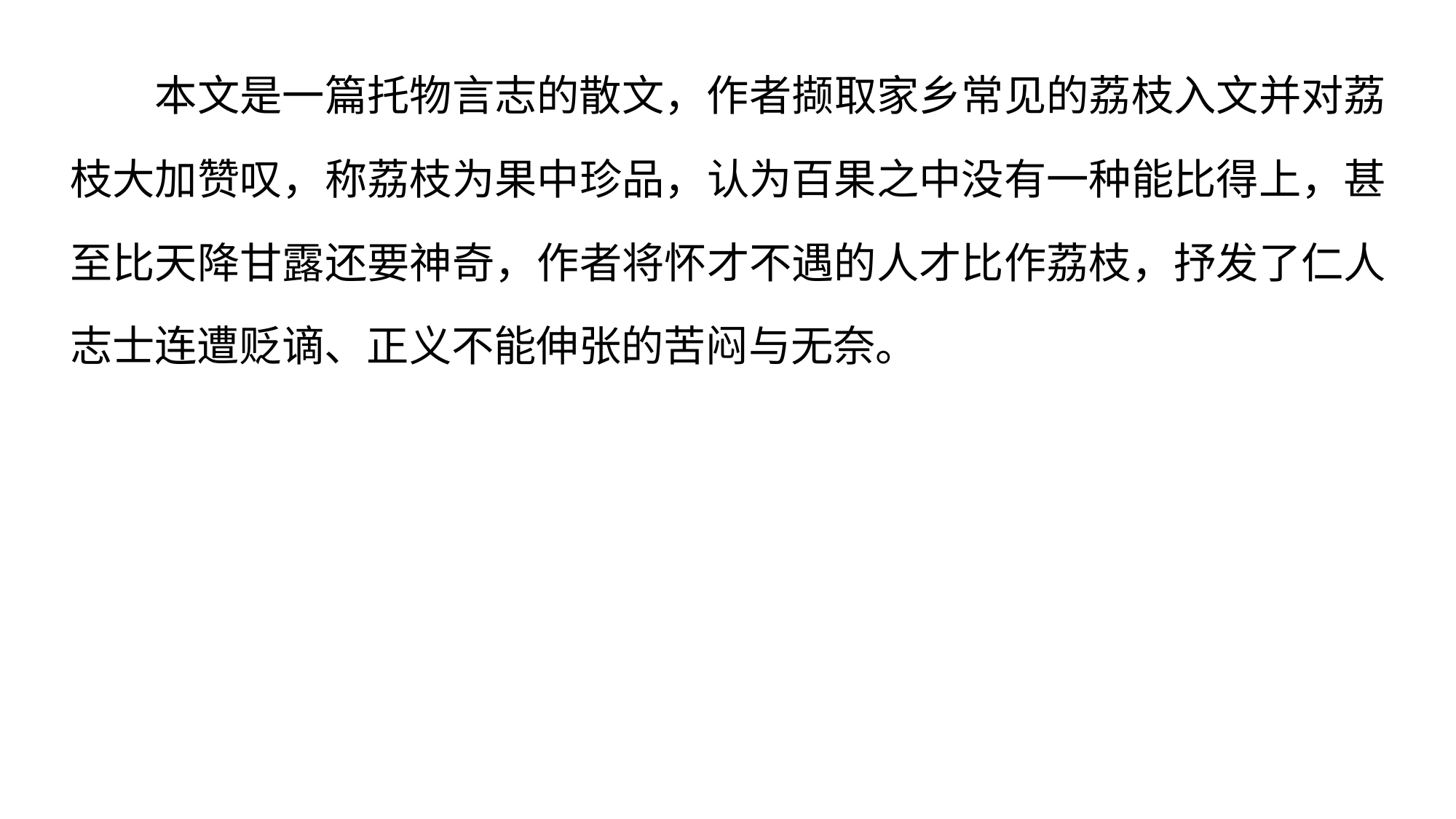

本文是一篇托物言志的散文，作者撷取家乡常见的荔枝入文并对荔枝大加赞叹，称荔枝为果中珍品，认为百果之中没有一种能比得上，甚至比天降甘露还要神奇，作者将怀才不遇的人才比作荔枝，抒发了仁人志士连遭贬谪、正义不能伸张的苦闷与无奈。